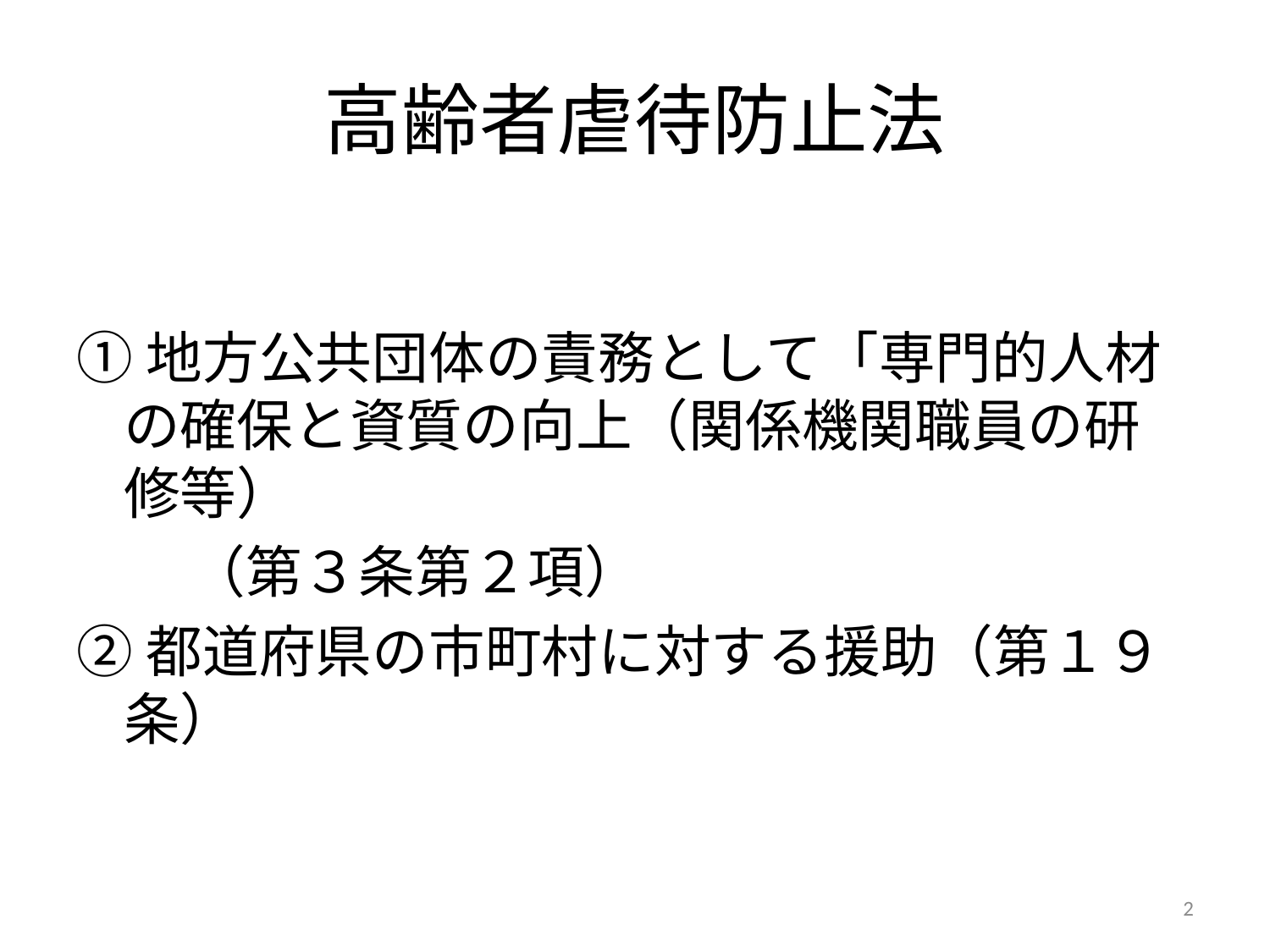

# 高齢者虐待防止法
①地方公共団体の責務として「専門的人材の確保と資質の向上（関係機関職員の研修等）
　　（第３条第２項）
②都道府県の市町村に対する援助（第１９条）

2